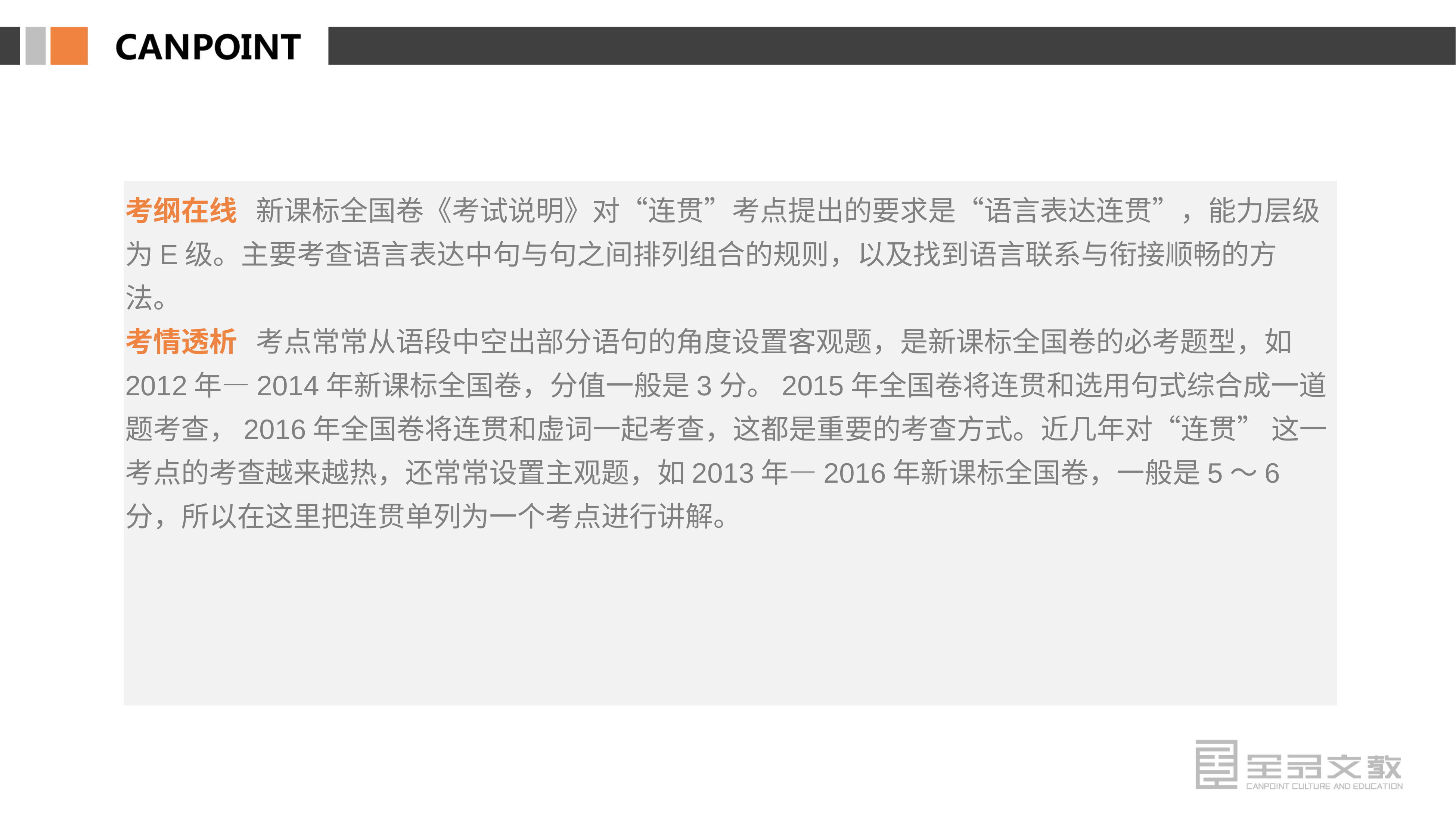

考纲在线   新课标全国卷《考试说明》对“连贯”考点提出的要求是“语言表达连贯”，能力层级为E级。主要考查语言表达中句与句之间排列组合的规则，以及找到语言联系与衔接顺畅的方法。
考情透析   考点常常从语段中空出部分语句的角度设置客观题，是新课标全国卷的必考题型，如2012年—2014年新课标全国卷，分值一般是3分。2015年全国卷将连贯和选用句式综合成一道题考查，2016年全国卷将连贯和虚词一起考查，这都是重要的考查方式。近几年对“连贯” 这一考点的考查越来越热，还常常设置主观题，如2013年—2016年新课标全国卷，一般是5～6分，所以在这里把连贯单列为一个考点进行讲解。